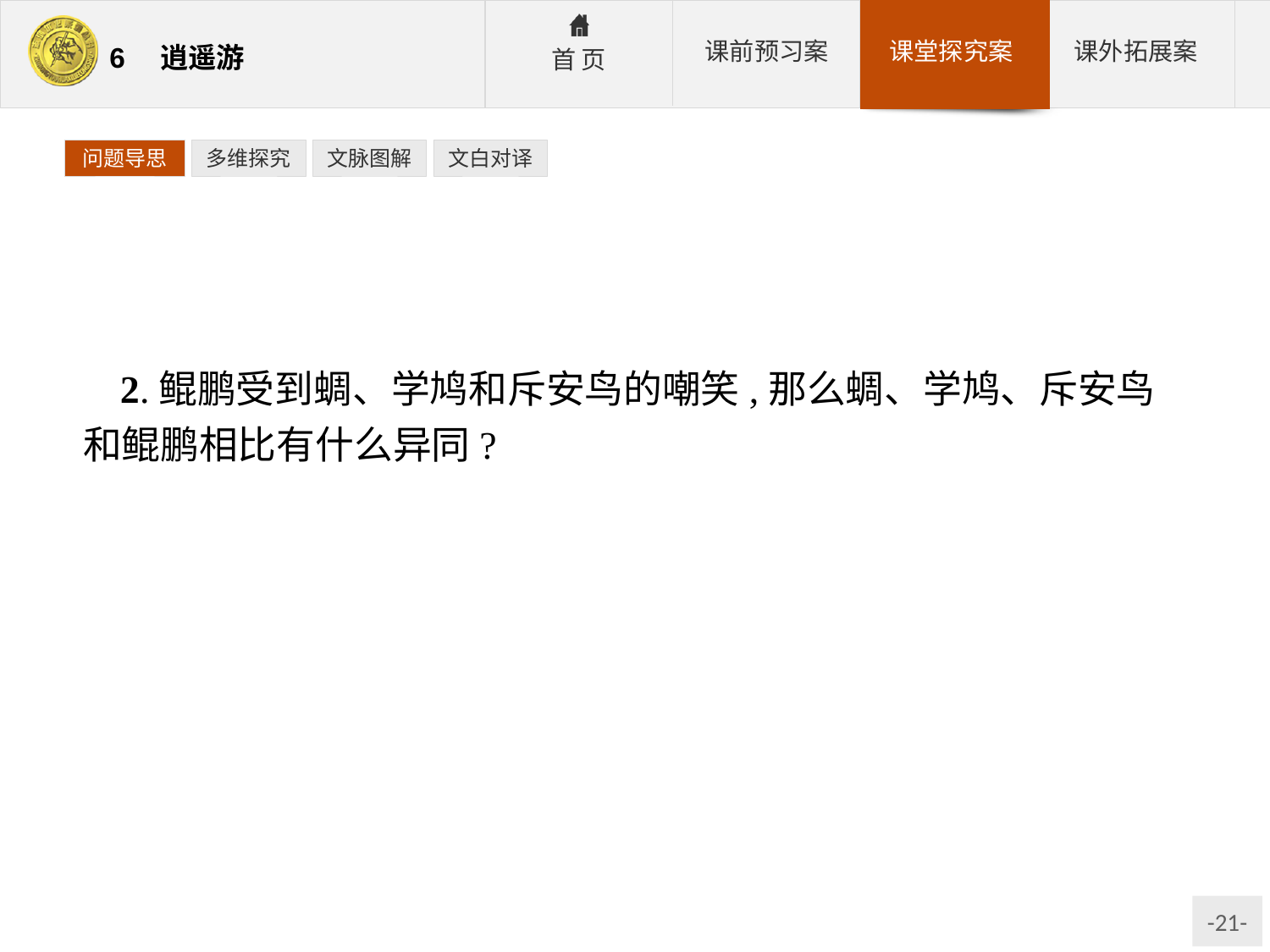

问题导思
多维探究
文脉图解
文白对译
2.鲲鹏受到蜩、学鸠和斥安鸟的嘲笑,那么蜩、学鸠、斥安鸟和鲲鹏相比有什么异同?
参考答案:不同之处:境界有大小(小大之辩)。蜩、学鸠、斥安鸟小境界,鲲鹏大境界。相同之处:蜩、学鸠、斥安鸟与鲲鹏都有所凭借,有所待,并不是真正的“逍遥”。